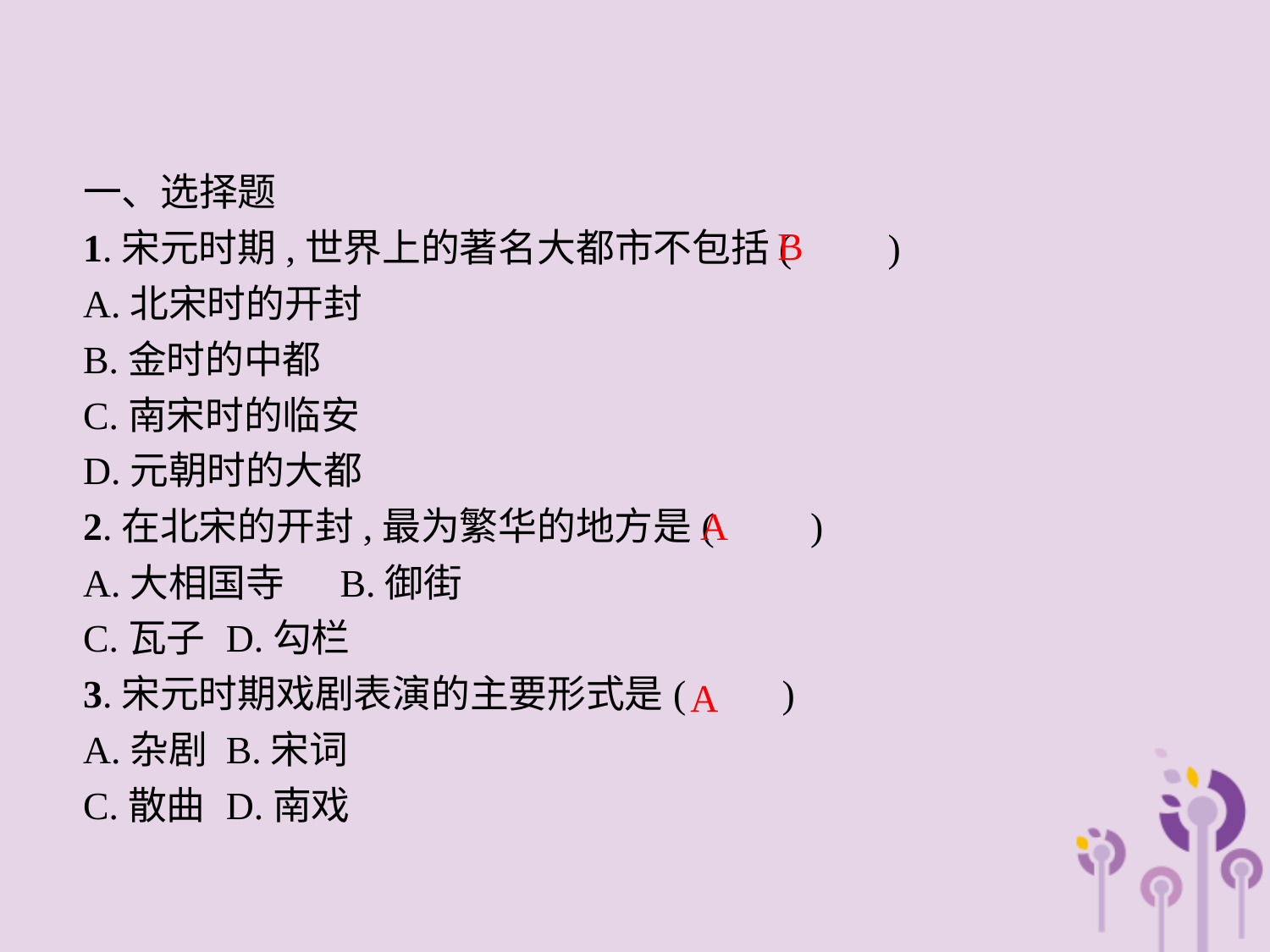

一、选择题
1.宋元时期,世界上的著名大都市不包括(　　)
A.北宋时的开封
B.金时的中都
C.南宋时的临安
D.元朝时的大都
2.在北宋的开封,最为繁华的地方是(　　)
A.大相国寺	B.御街
C.瓦子	D.勾栏
3.宋元时期戏剧表演的主要形式是(　　)
A.杂剧	B.宋词
C.散曲	D.南戏
B
A
A